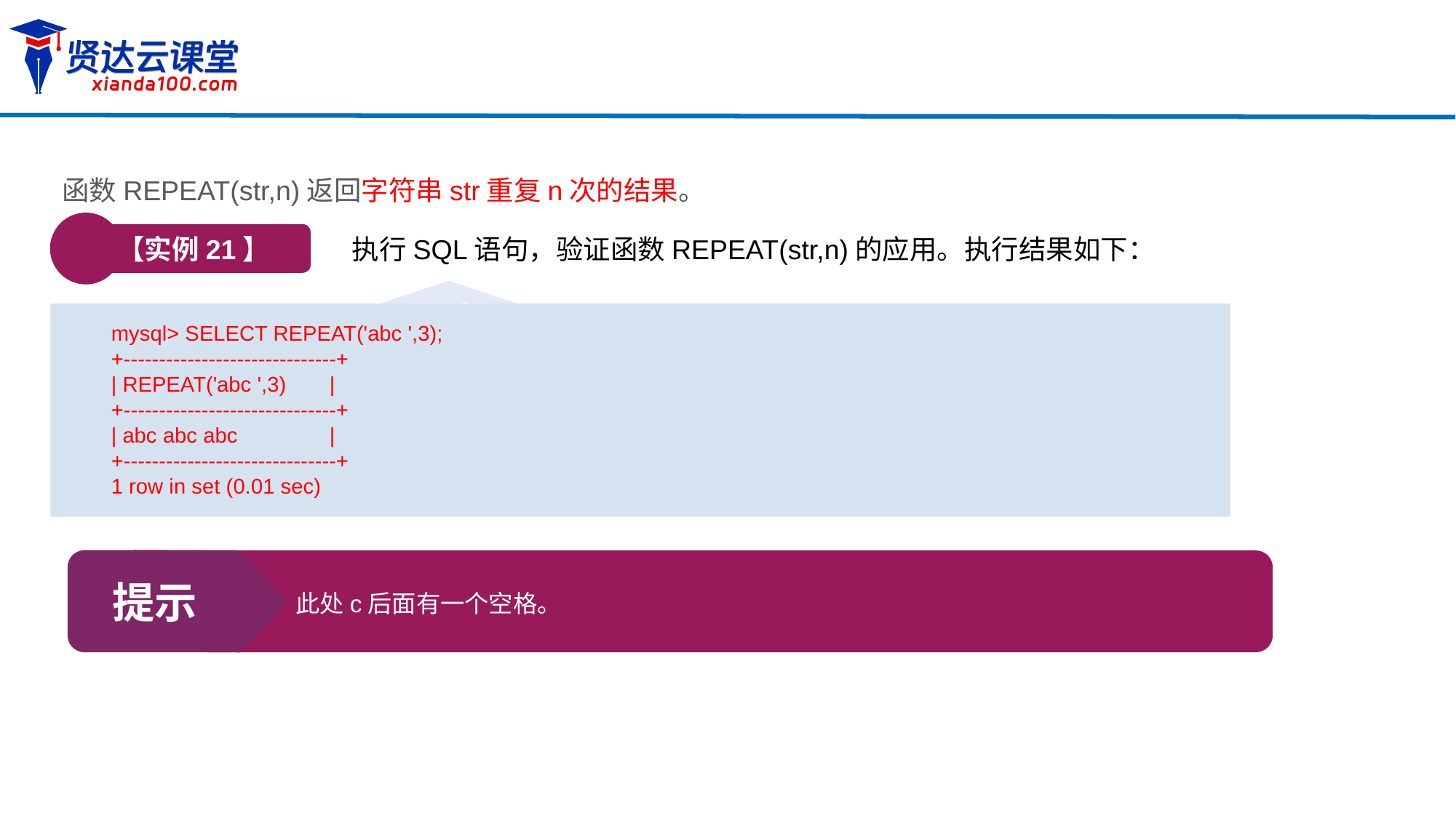

函数REPEAT(str,n)返回字符串str重复n次的结果。

【实例21】
执行SQL语句，验证函数REPEAT(str,n)的应用。执行结果如下：

mysql> SELECT REPEAT('abc ',3);
+------------------------------+
| REPEAT('abc ',3) 	|
+------------------------------+
| abc abc abc      	|
+------------------------------+
1 row in set (0.01 sec)
提示

此处c后面有一个空格。